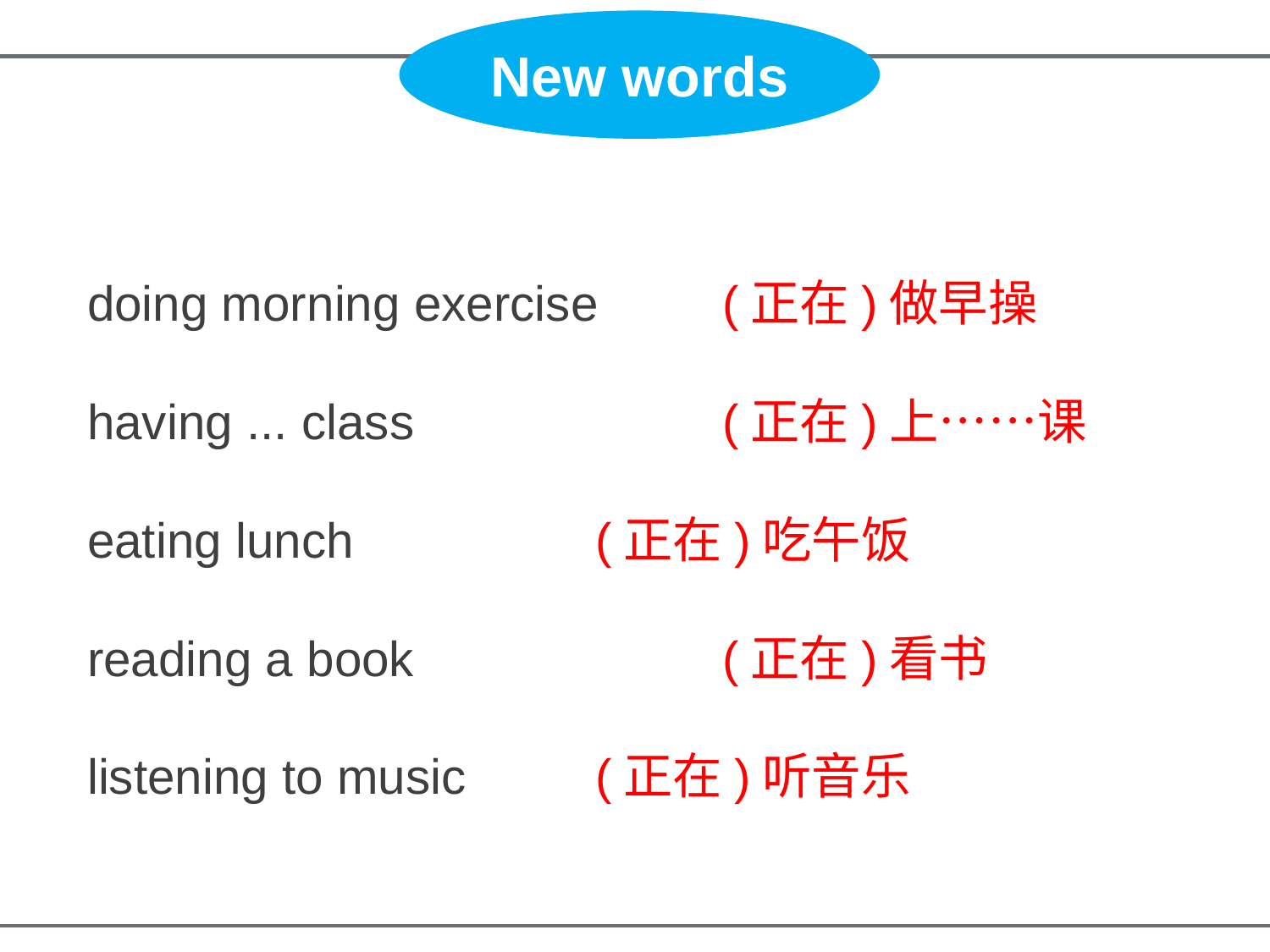

New words
doing morning exercise 	(正在)做早操
having ... class                  	(正在)上……课
eating lunch                 	(正在)吃午饭
reading a book			(正在)看书
listening to music        	(正在)听音乐